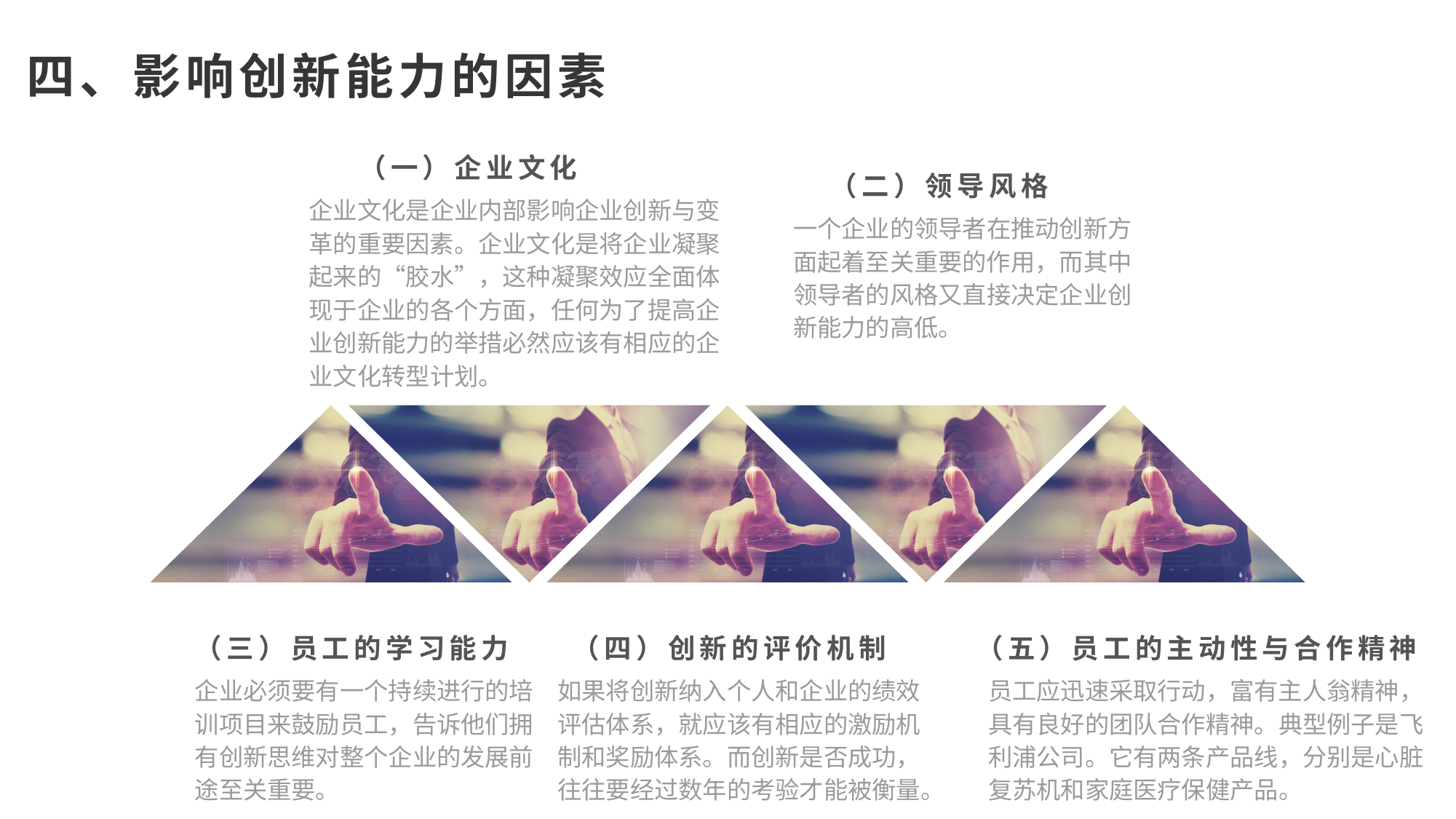

四、影响创新能力的因素
（一）企业文化
企业文化是企业内部影响企业创新与变革的重要因素。企业文化是将企业凝聚起来的“胶水”，这种凝聚效应全面体现于企业的各个方面，任何为了提高企业创新能力的举措必然应该有相应的企业文化转型计划。
（二）领导风格
一个企业的领导者在推动创新方面起着至关重要的作用，而其中领导者的风格又直接决定企业创新能力的高低。

（三）员工的学习能力
企业必须要有一个持续进行的培训项目来鼓励员工，告诉他们拥有创新思维对整个企业的发展前途至关重要。
（四）创新的评价机制
如果将创新纳入个人和企业的绩效评估体系，就应该有相应的激励机制和奖励体系。而创新是否成功，往往要经过数年的考验才能被衡量。
（五）员工的主动性与合作精神
员工应迅速采取行动，富有主人翁精神，具有良好的团队合作精神。典型例子是飞利浦公司。它有两条产品线，分别是心脏复苏机和家庭医疗保健产品。